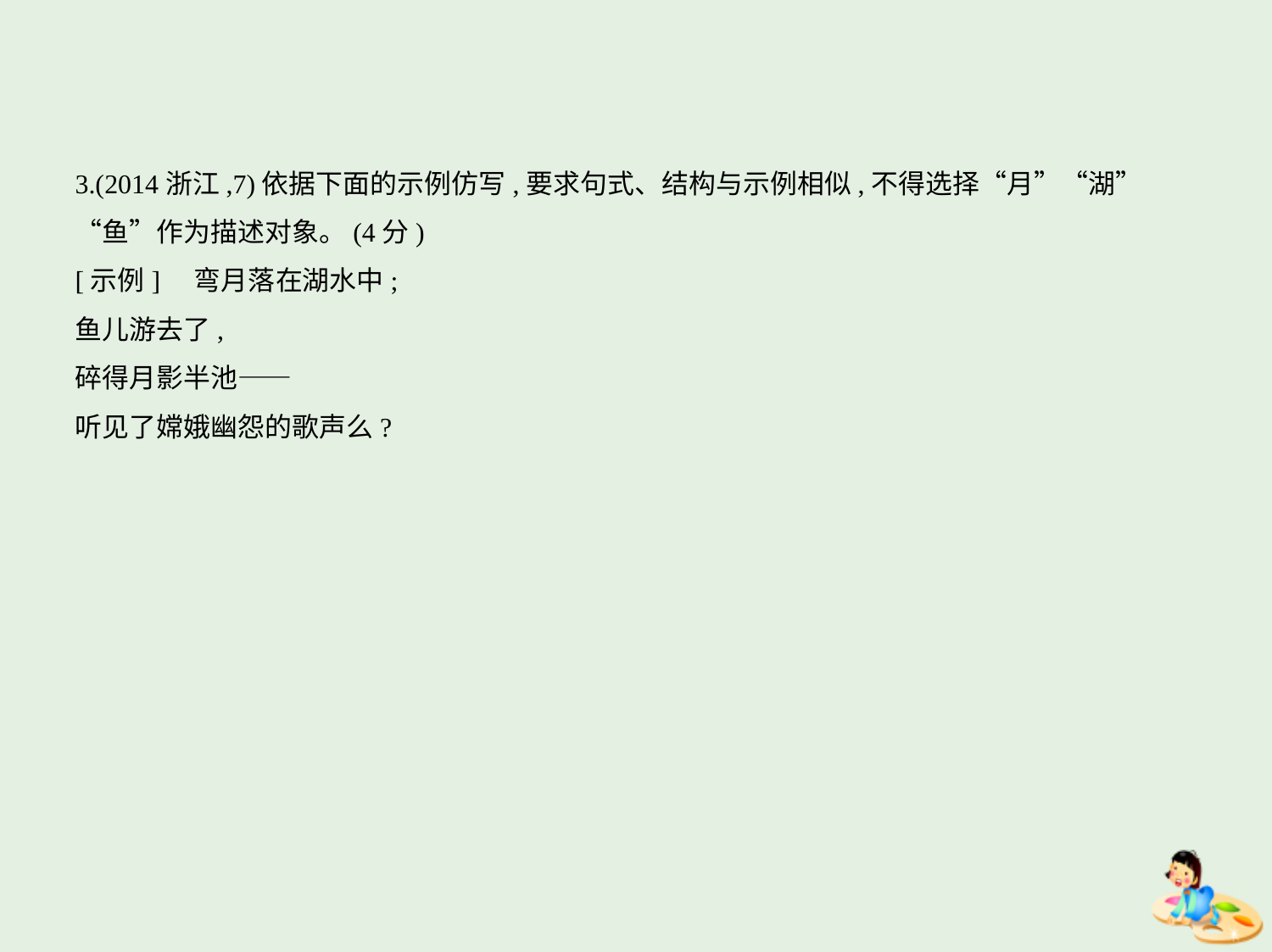

3.(2014浙江,7)依据下面的示例仿写,要求句式、结构与示例相似,不得选择“月”“湖”
“鱼”作为描述对象。(4分)
[示例]    弯月落在湖水中;
鱼儿游去了,
碎得月影半池——
听见了嫦娥幽怨的歌声么?